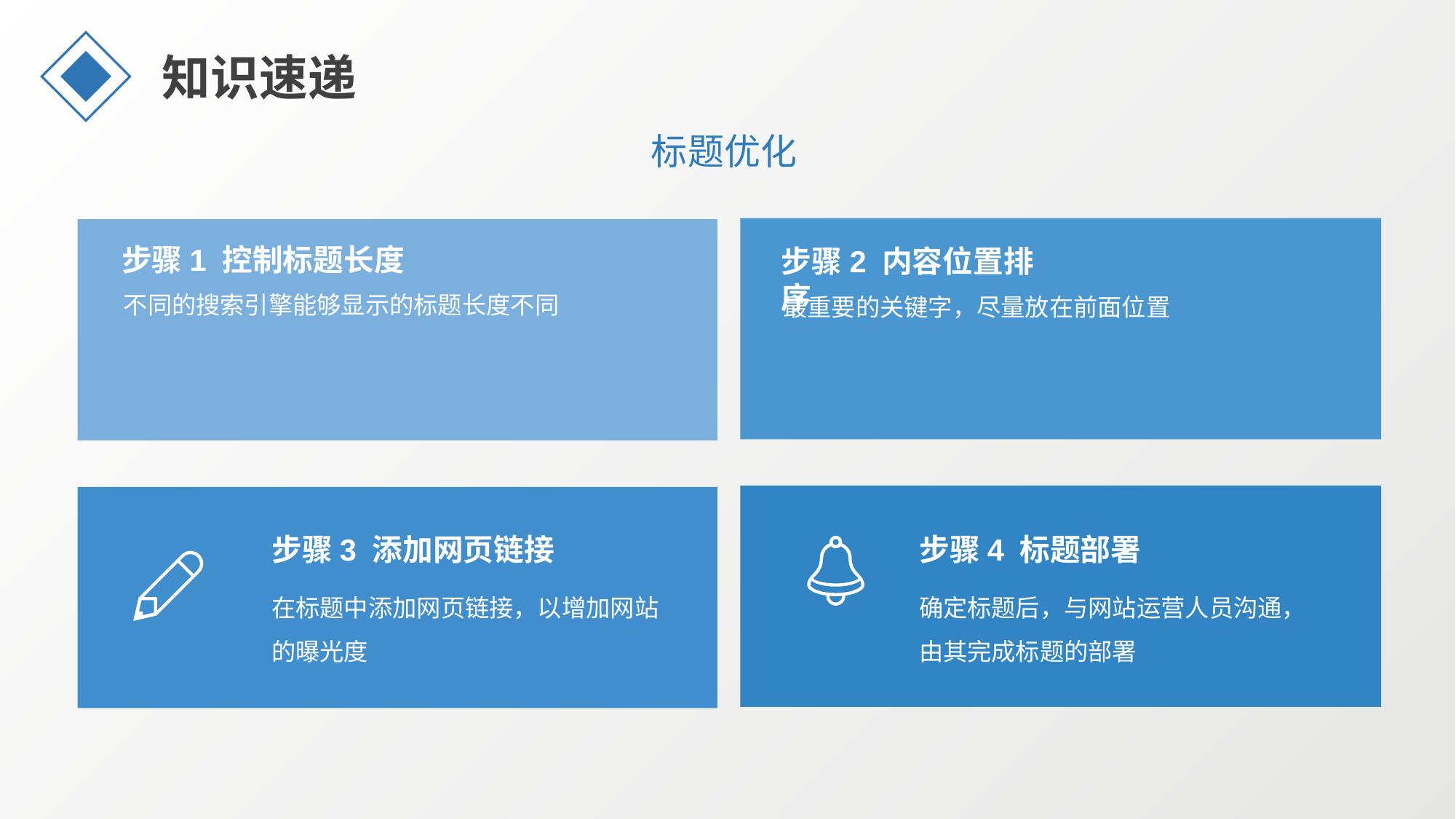

知识速递
标题优化

步骤1 控制标题长度
步骤2 内容位置排序
添加标题
不同的搜索引擎能够显示的标题长度不同
最重要的关键字，尽量放在前面位置
请在此处添加具体内容，文字尽量言简意赅，简单说明即可，不必过于繁琐，注意板面美观度。

步骤3 添加网页链接
步骤4 标题部署

添加标题

在标题中添加网页链接，以增加网站的曝光度
确定标题后，与网站运营人员沟通，由其完成标题的部署
请在此处添加具体内容，文字尽量言简意赅，简单说明即可，不必过于繁琐，注意板面美观度。